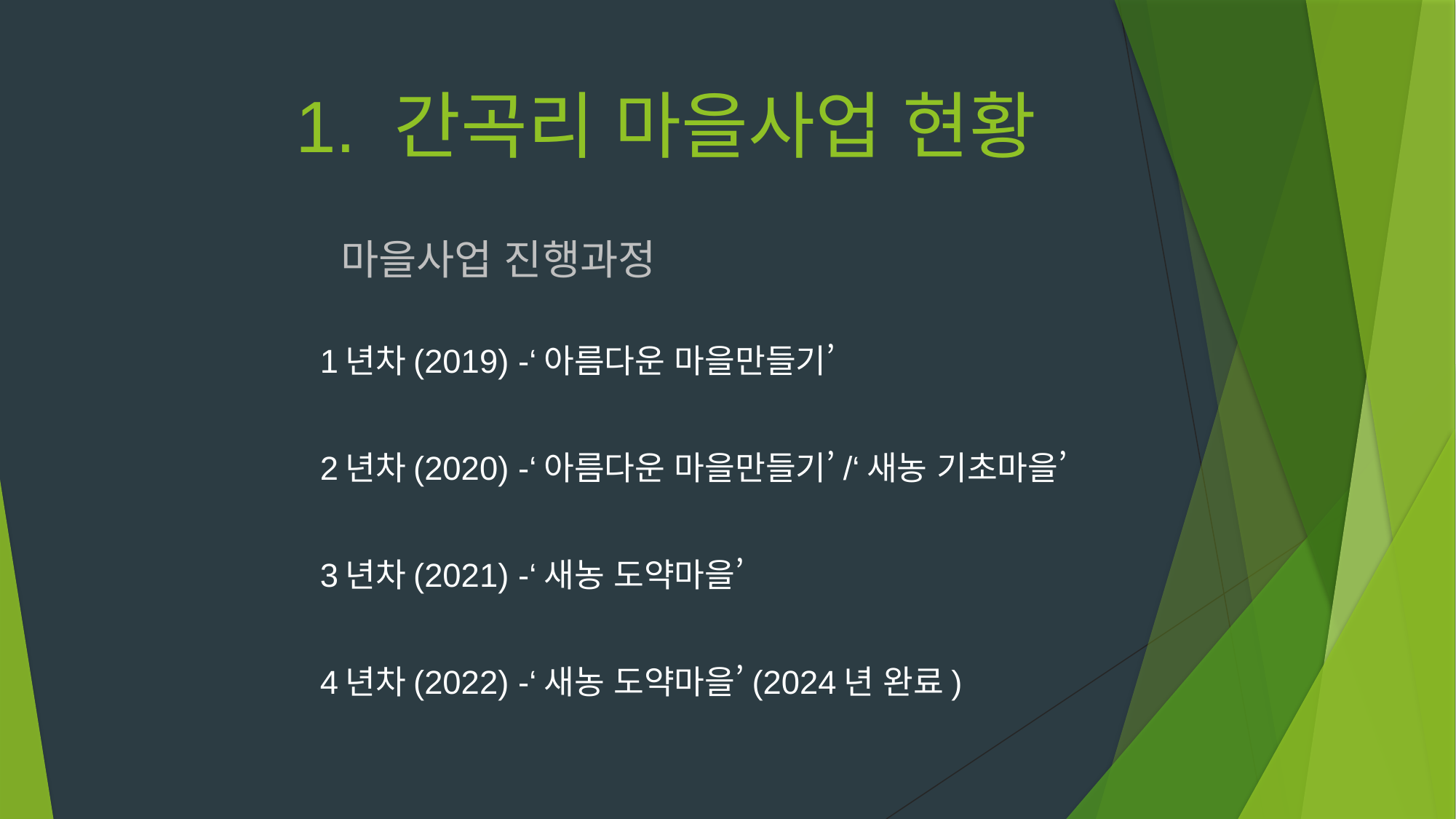

# 1. 간곡리 마을사업 현황
 마을사업 진행과정

1년차(2019) -‘아름다운 마을만들기’

2년차(2020) -‘아름다운 마을만들기’/‘새농 기초마을’

3년차(2021) -‘새농 도약마을’

4년차(2022) -‘새농 도약마을’(2024년 완료)